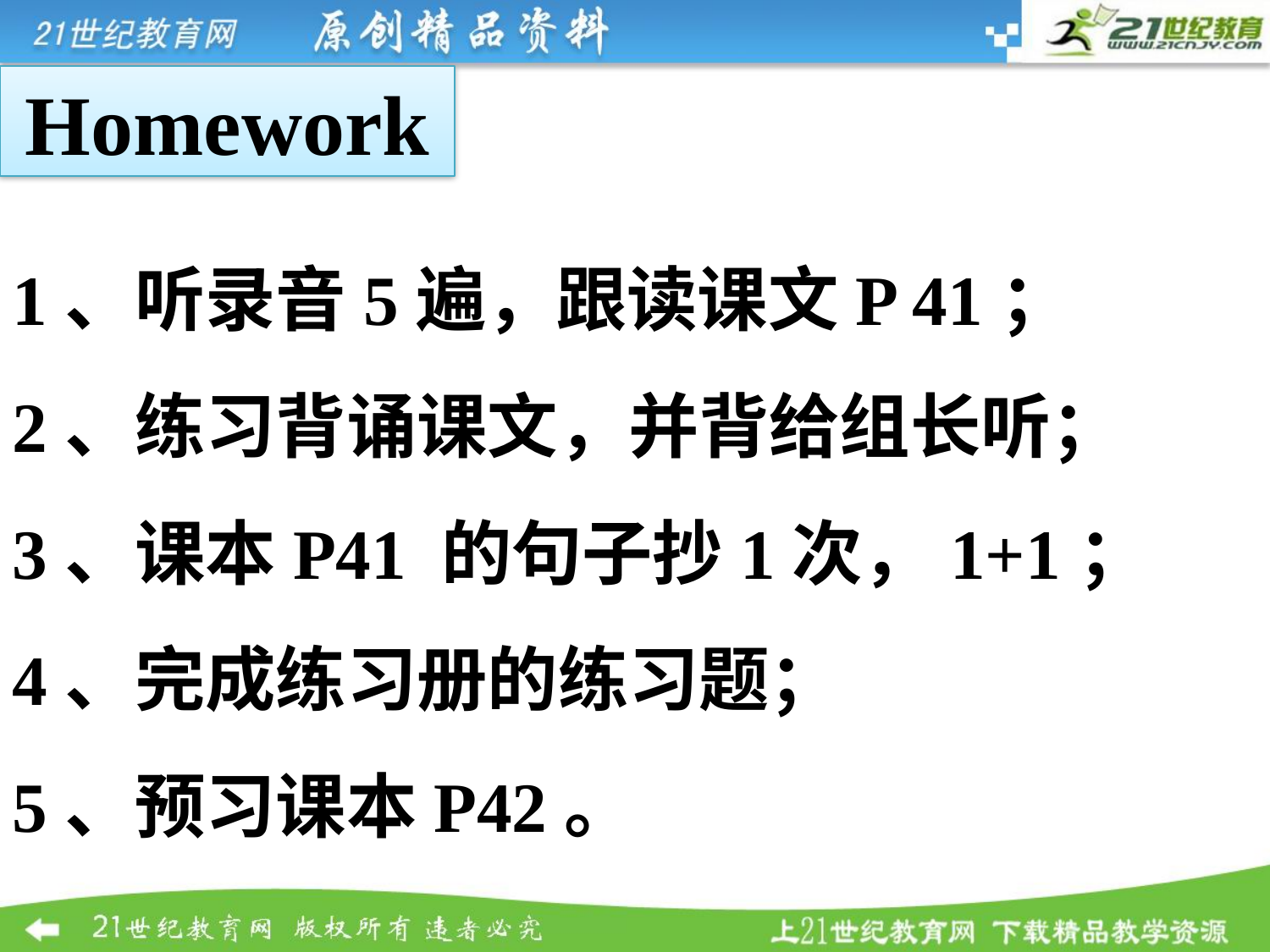

Homework
1、听录音5遍，跟读课文P 41；
2、练习背诵课文，并背给组长听；
3、课本P41 的句子抄1次，1+1；
4、完成练习册的练习题；
5、预习课本P42。